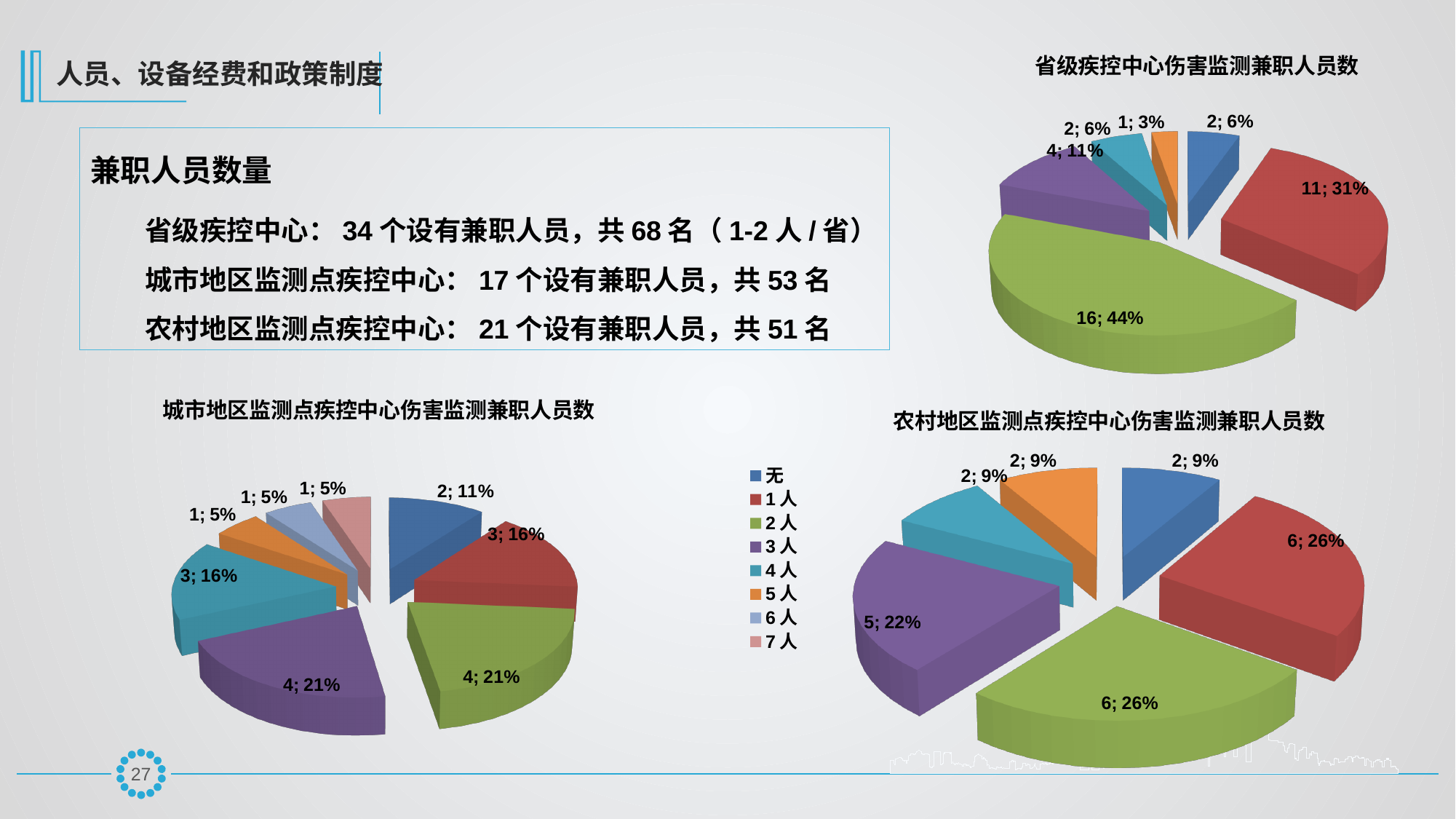

[unsupported chart]

人员、设备经费和政策制度
兼职人员数量
省级疾控中心：34个设有兼职人员，共68名（1-2人/省）
城市地区监测点疾控中心：17个设有兼职人员，共53名
农村地区监测点疾控中心：21个设有兼职人员，共51名

[unsupported chart]

[unsupported chart]

27